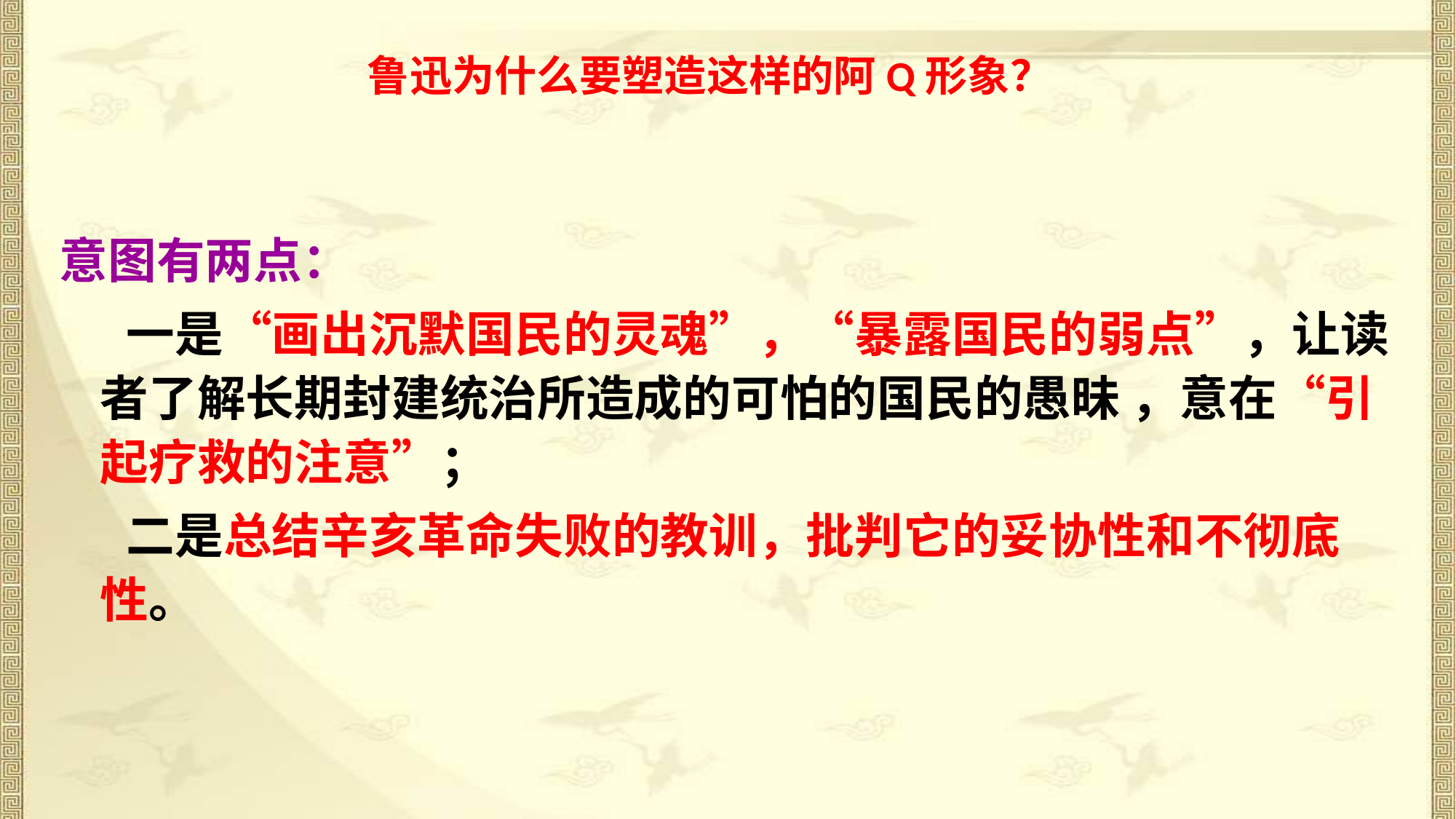

鲁迅为什么要塑造这样的阿Q形象？
意图有两点：
     一是“画出沉默国民的灵魂”，“暴露国民的弱点”，让读者了解长期封建统治所造成的可怕的国民的愚昧 ，意在“引起疗救的注意”；
     二是总结辛亥革命失败的教训，批判它的妥协性和不彻底性。